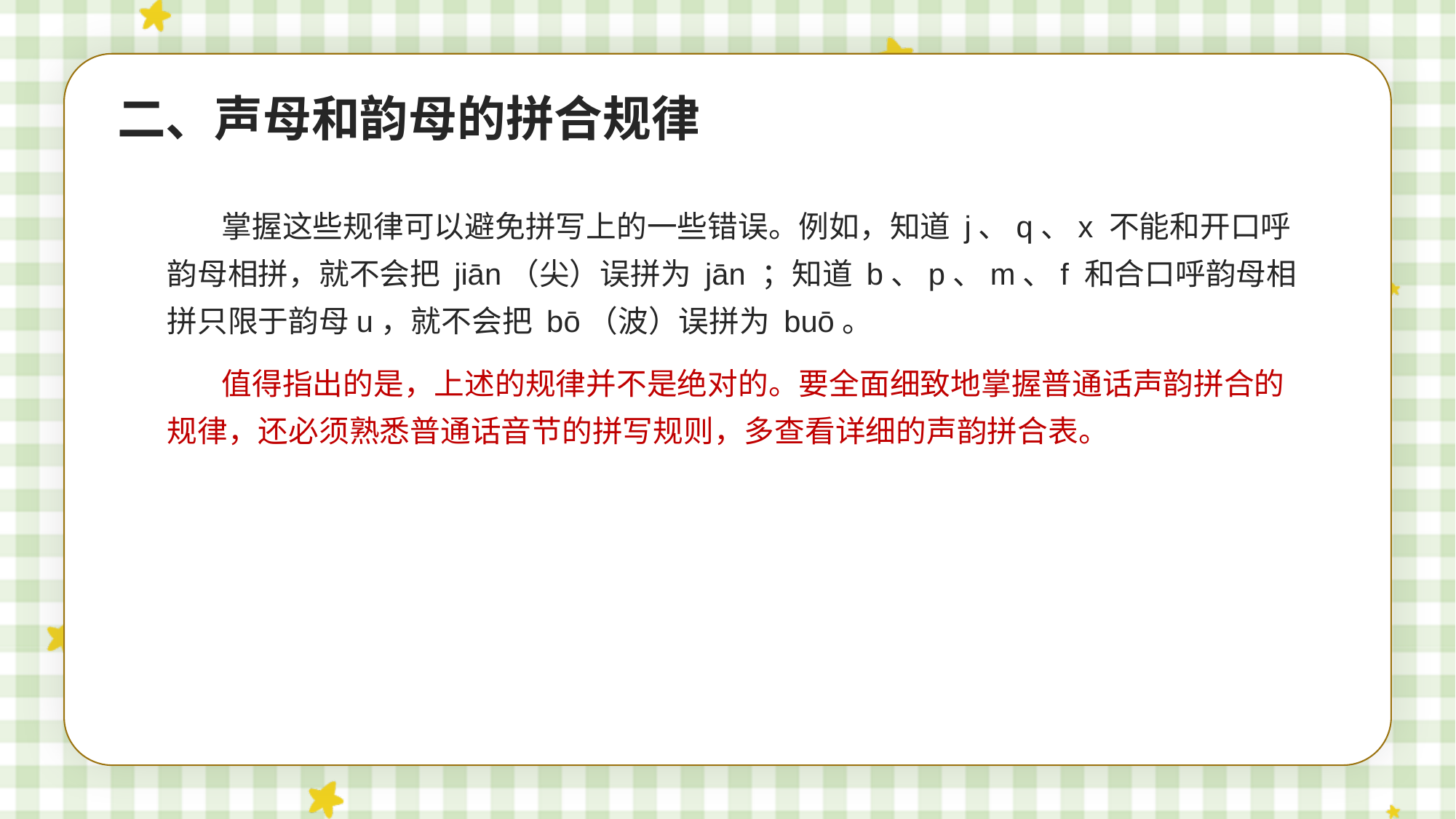

二、声母和韵母的拼合规律
掌握这些规律可以避免拼写上的一些错误。例如，知道 j、q、x 不能和开口呼韵母相拼，就不会把 jiān（尖）误拼为 jān ；知道 b、p、m、f 和合口呼韵母相拼只限于韵母u，就不会把 bō（波）误拼为 buō。
值得指出的是，上述的规律并不是绝对的。要全面细致地掌握普通话声韵拼合的规律，还必须熟悉普通话音节的拼写规则，多查看详细的声韵拼合表。